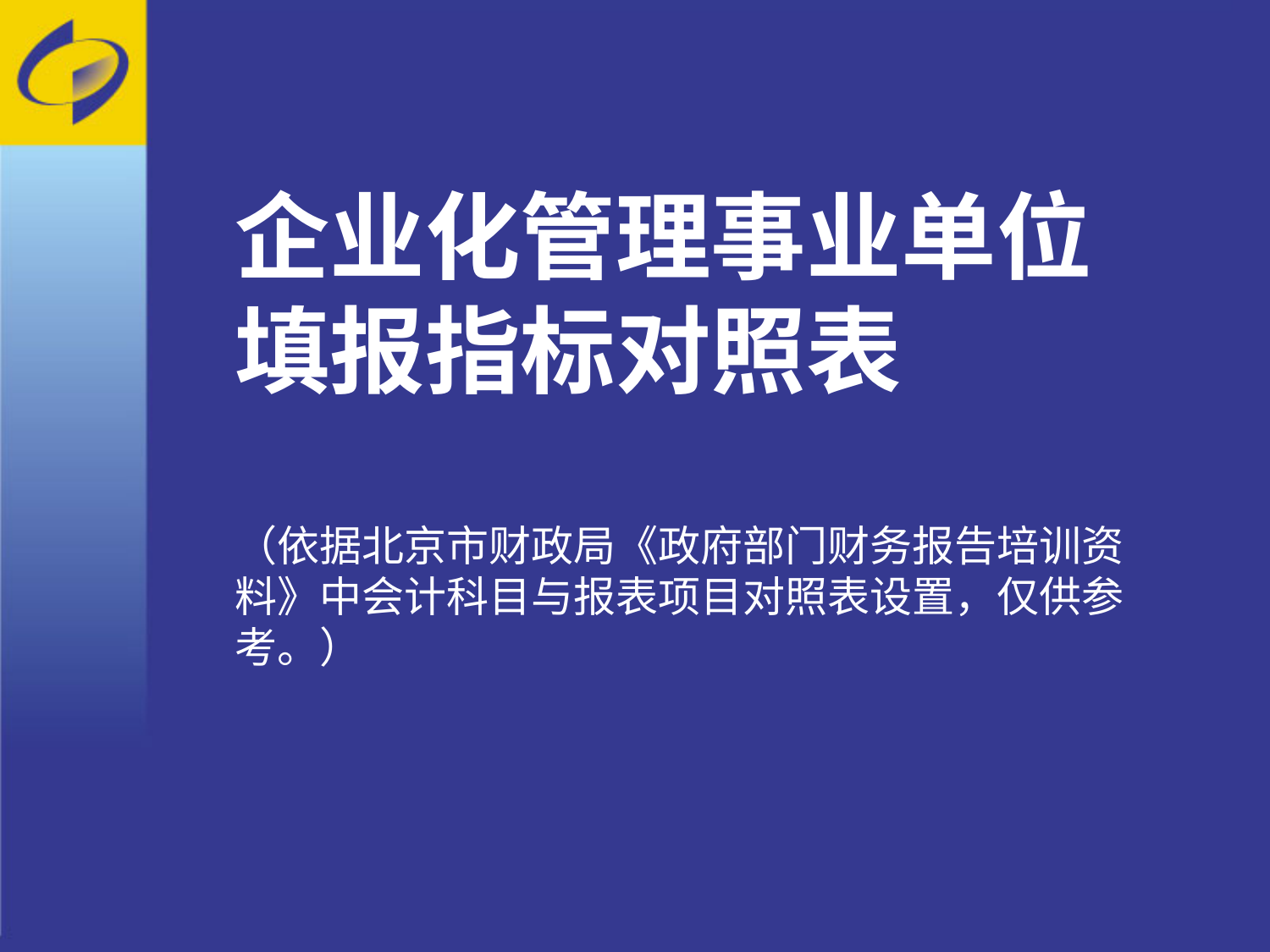

企业化管理事业单位
填报指标对照表
（依据北京市财政局《政府部门财务报告培训资料》中会计科目与报表项目对照表设置，仅供参考。）